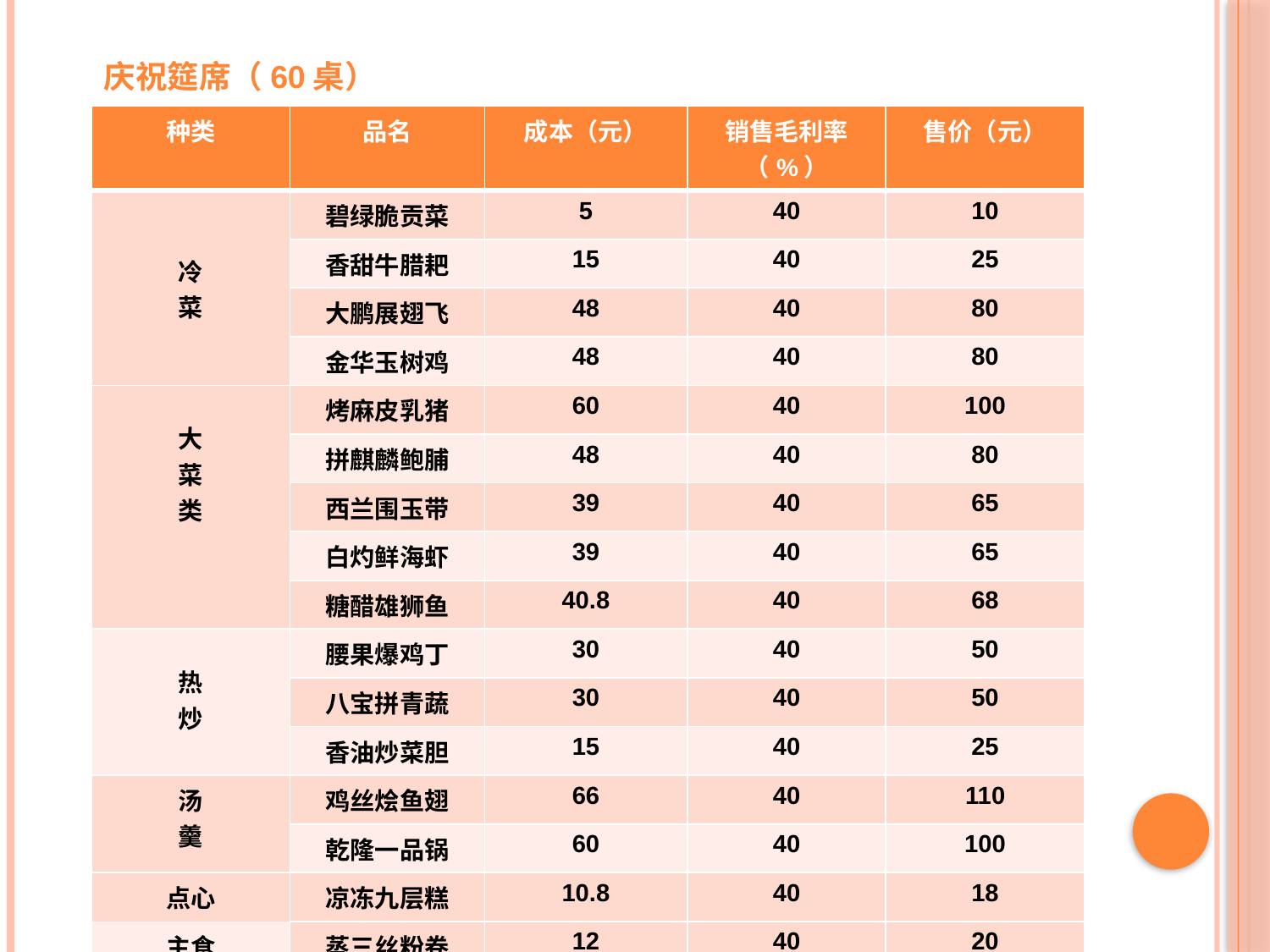

庆祝筵席（60桌）
| 种类 | 品名 | 成本（元） | 销售毛利率（%） | 售价（元） |
| --- | --- | --- | --- | --- |
| 冷 菜 | 碧绿脆贡菜 | 5 | 40 | 10 |
|  | 香甜牛腊耙 | 15 | 40 | 25 |
|  | 大鹏展翅飞 | 48 | 40 | 80 |
|  | 金华玉树鸡 | 48 | 40 | 80 |
| 大 菜 类 | 烤麻皮乳猪 | 60 | 40 | 100 |
|  | 拼麒麟鲍脯 | 48 | 40 | 80 |
|  | 西兰围玉带 | 39 | 40 | 65 |
|  | 白灼鲜海虾 | 39 | 40 | 65 |
|  | 糖醋雄狮鱼 | 40.8 | 40 | 68 |
| 热 炒 | 腰果爆鸡丁 | 30 | 40 | 50 |
|  | 八宝拼青蔬 | 30 | 40 | 50 |
|  | 香油炒菜胆 | 15 | 40 | 25 |
| 汤 羹 | 鸡丝烩鱼翅 | 66 | 40 | 110 |
|  | 乾隆一品锅 | 60 | 40 | 100 |
| 点心 | 凉冻九层糕 | 10.8 | 40 | 18 |
| 主食 |  |  |  |  |
|  | 蒸三丝粉卷 | 12 | 40 | 20 |
| 水果 | 新鲜瓜果盘 | 18 | 40 | 30 |